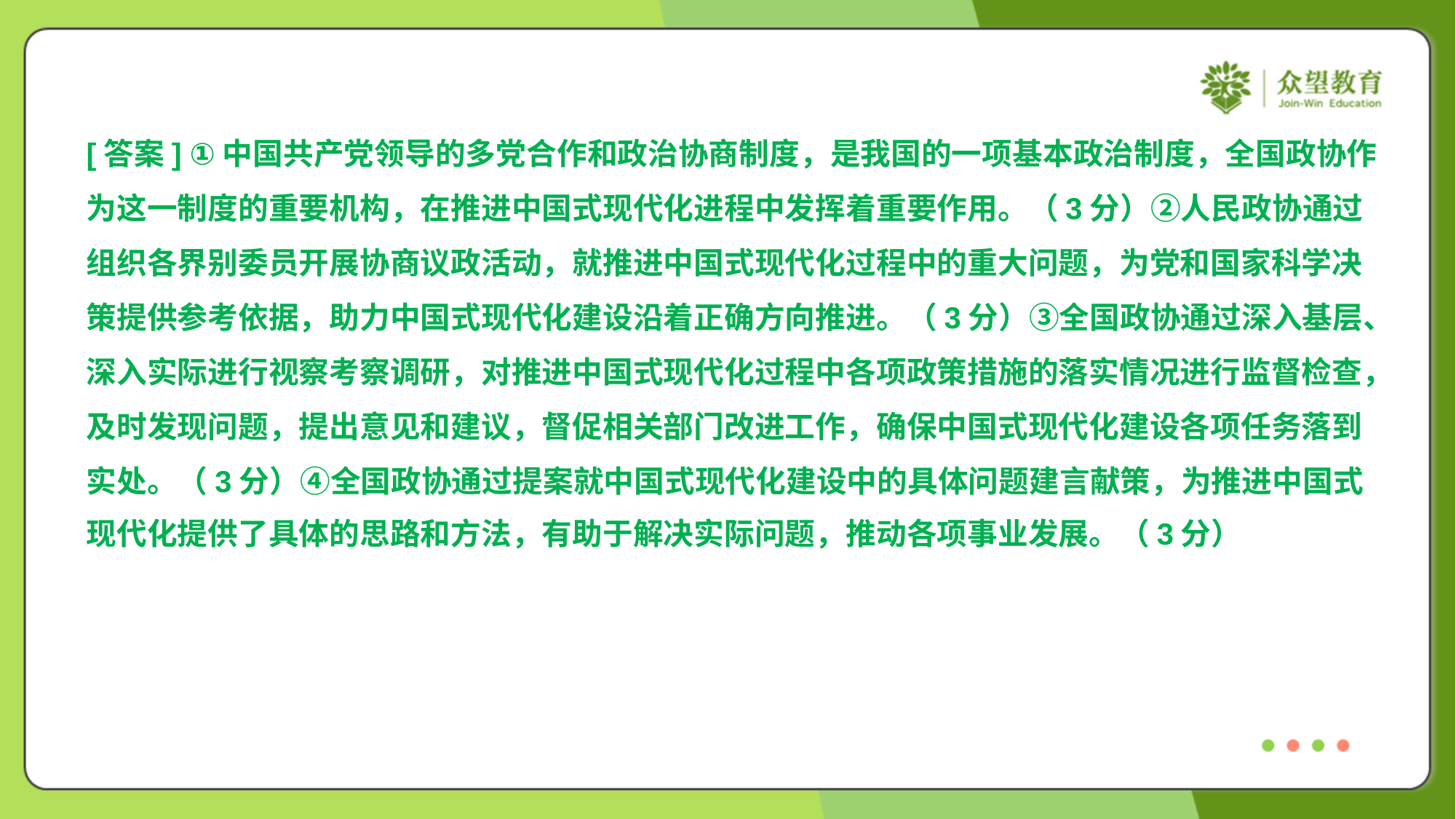

[答案] ①中国共产党领导的多党合作和政治协商制度，是我国的一项基本政治制度，全国政协作
为这一制度的重要机构，在推进中国式现代化进程中发挥着重要作用。（3分）②人民政协通过
组织各界别委员开展协商议政活动，就推进中国式现代化过程中的重大问题，为党和国家科学决
策提供参考依据，助力中国式现代化建设沿着正确方向推进。（3分）③全国政协通过深入基层、
深入实际进行视察考察调研，对推进中国式现代化过程中各项政策措施的落实情况进行监督检查，
及时发现问题，提出意见和建议，督促相关部门改进工作，确保中国式现代化建设各项任务落到
实处。（3分）④全国政协通过提案就中国式现代化建设中的具体问题建言献策，为推进中国式
现代化提供了具体的思路和方法，有助于解决实际问题，推动各项事业发展。（3分）